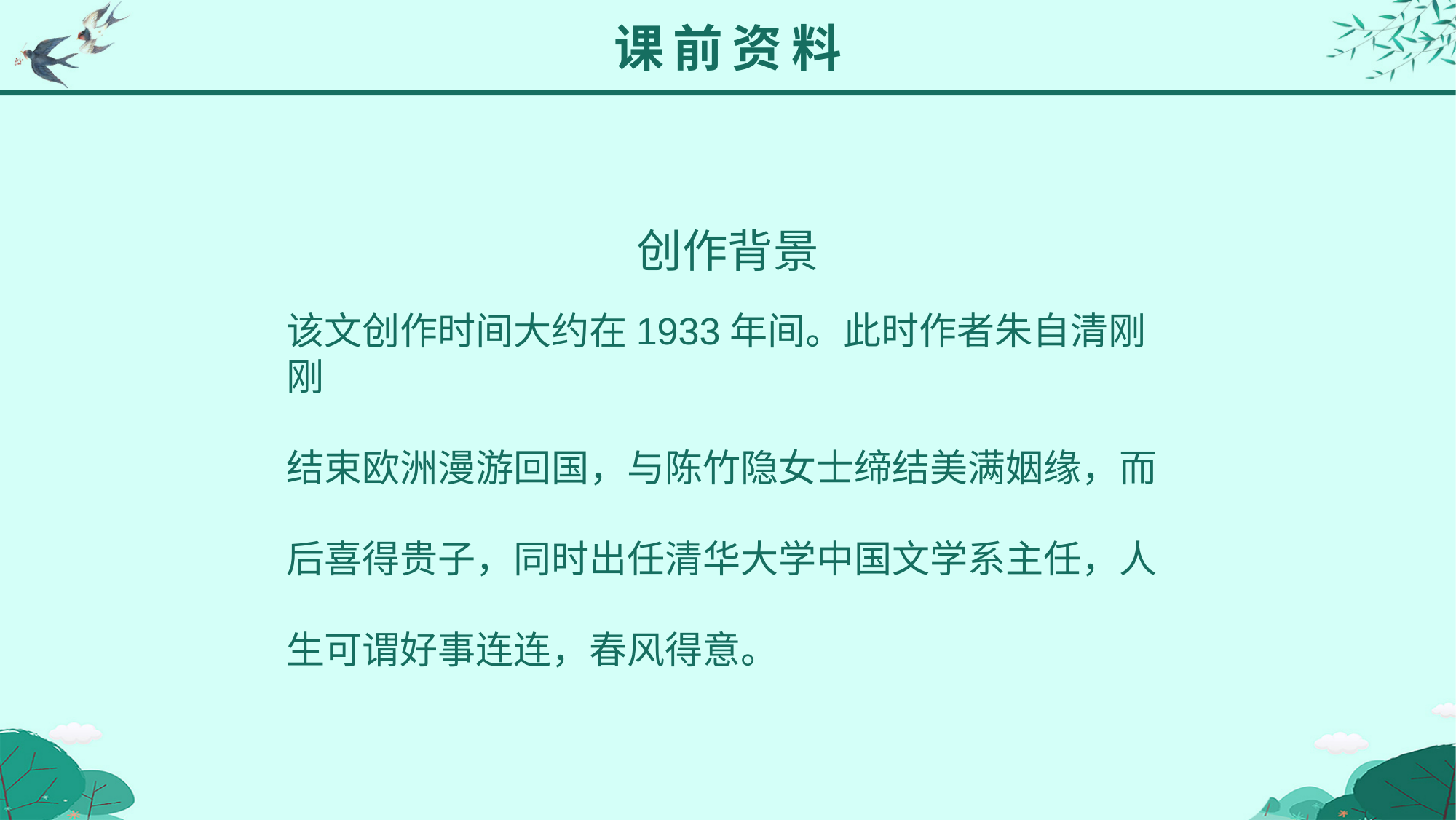

课前资料

创作背景
该文创作时间大约在1933年间。此时作者朱自清刚刚

结束欧洲漫游回国，与陈竹隐女士缔结美满姻缘，而

后喜得贵子，同时出任清华大学中国文学系主任，人

生可谓好事连连，春风得意。